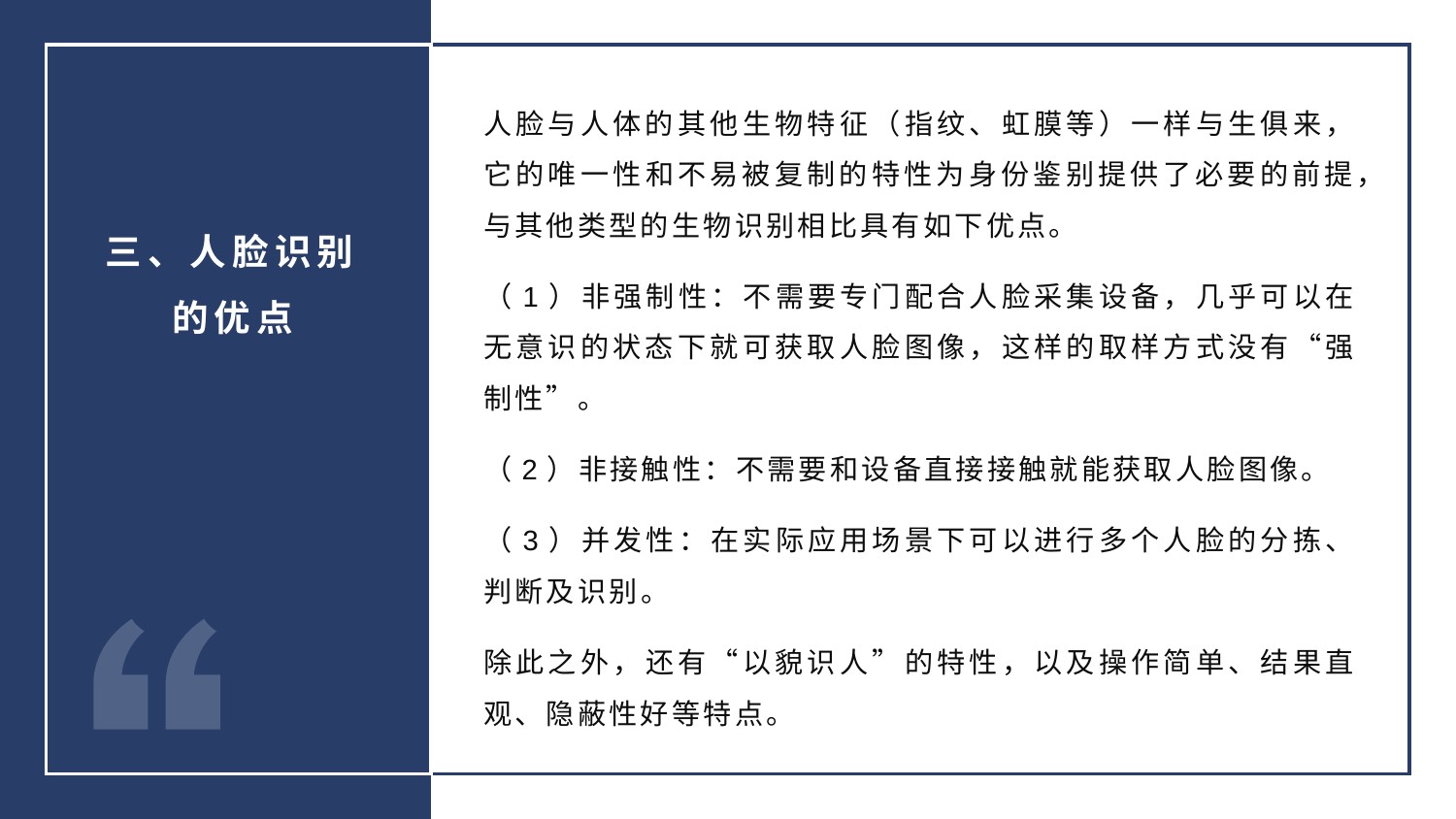

人脸与人体的其他生物特征（指纹、虹膜等）一样与生俱来，它的唯一性和不易被复制的特性为身份鉴别提供了必要的前提，与其他类型的生物识别相比具有如下优点。
（1）非强制性：不需要专门配合人脸采集设备，几乎可以在无意识的状态下就可获取人脸图像，这样的取样方式没有“强制性”。
（2）非接触性：不需要和设备直接接触就能获取人脸图像。
（3）并发性：在实际应用场景下可以进行多个人脸的分拣、判断及识别。
除此之外，还有“以貌识人”的特性，以及操作简单、结果直观、隐蔽性好等特点。
三、人脸识别的优点